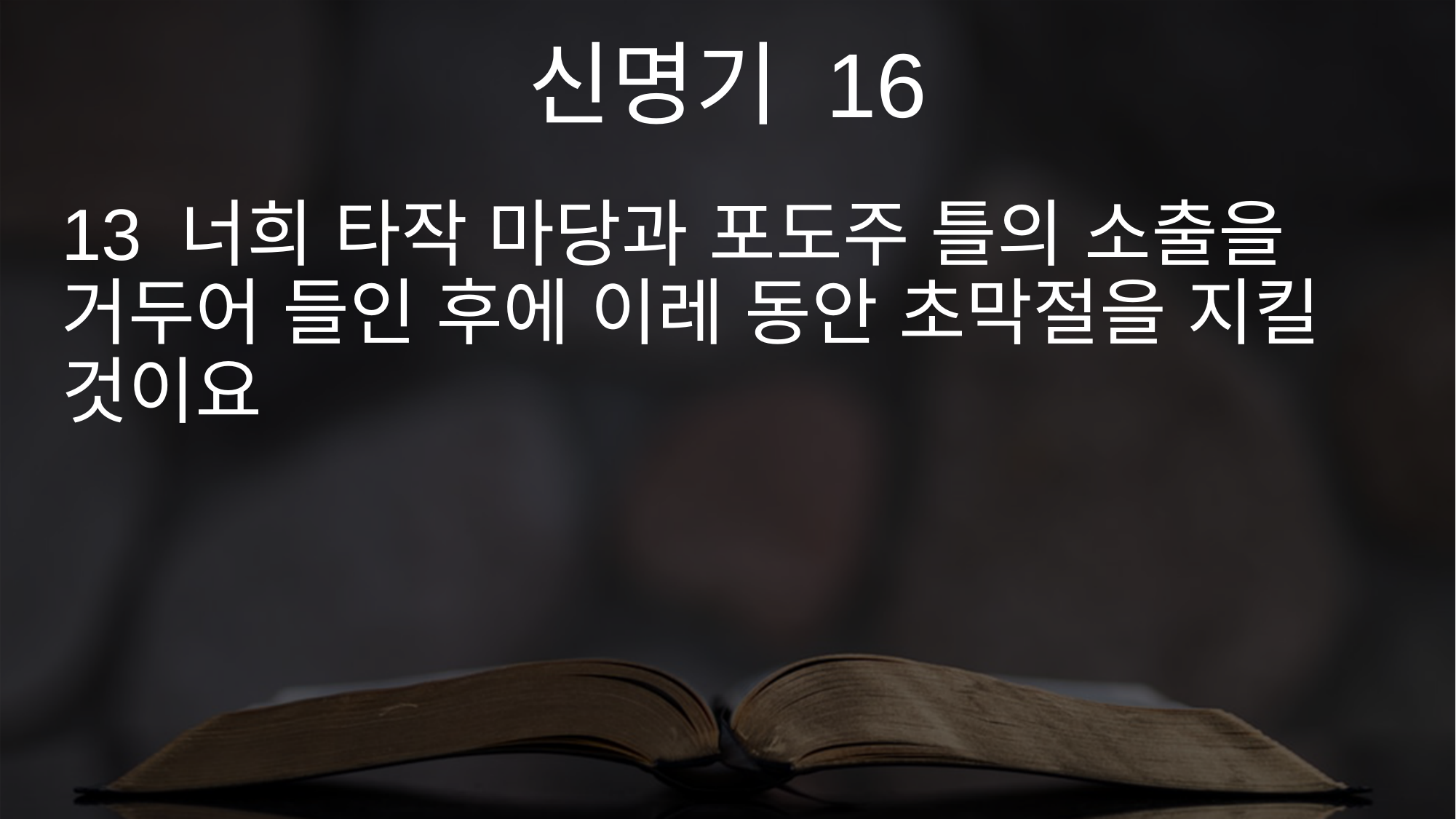

신명기 16
13 너희 타작 마당과 포도주 틀의 소출을 거두어 들인 후에 이레 동안 초막절을 지킬 것이요